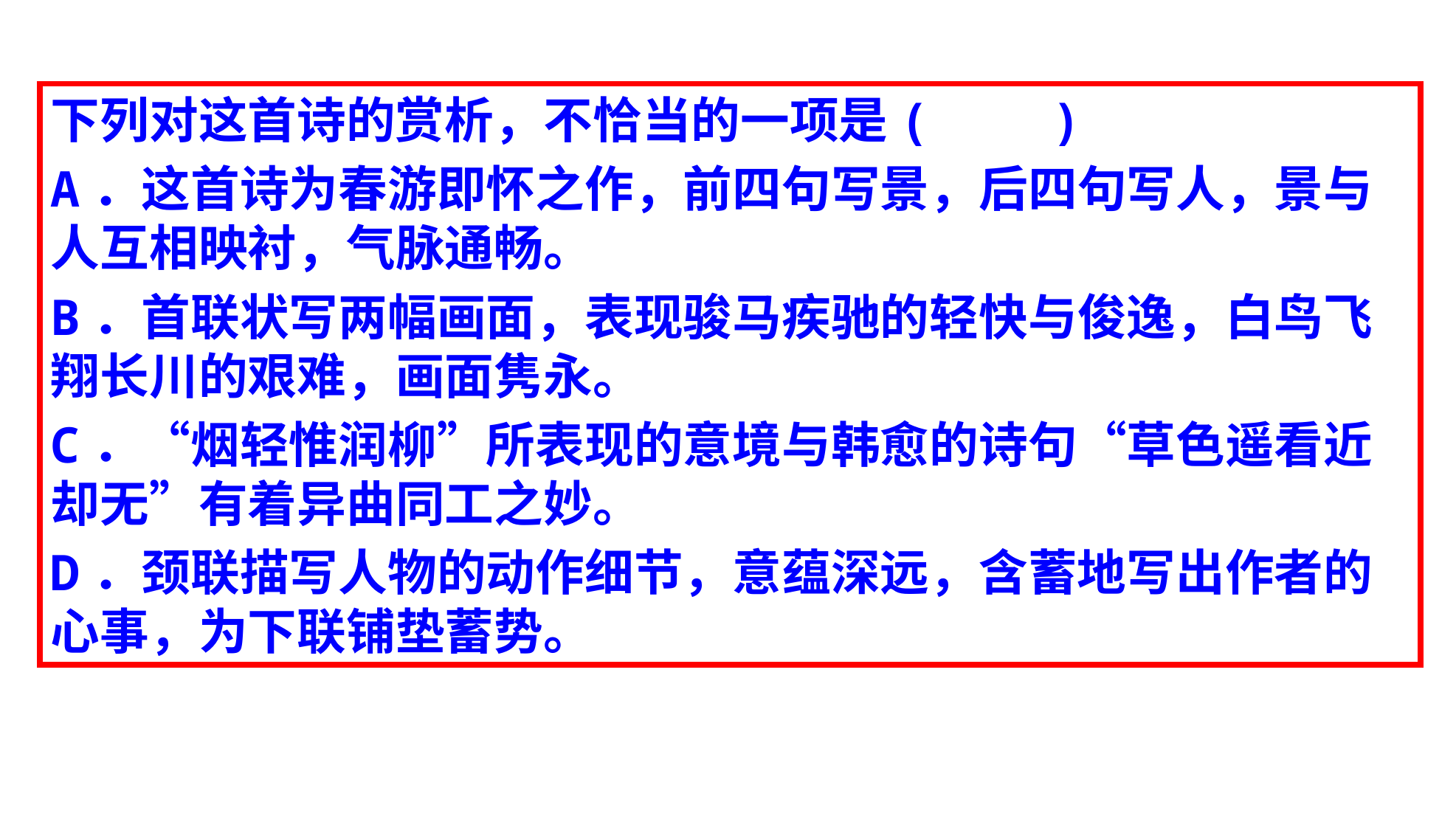

下列对这首诗的赏析，不恰当的一项是(　　)
A．这首诗为春游即怀之作，前四句写景，后四句写人，景与人互相映衬，气脉通畅。
B．首联状写两幅画面，表现骏马疾驰的轻快与俊逸，白鸟飞翔长川的艰难，画面隽永。
C．“烟轻惟润柳”所表现的意境与韩愈的诗句“草色遥看近却无”有着异曲同工之妙。
D．颈联描写人物的动作细节，意蕴深远，含蓄地写出作者的心事，为下联铺垫蓄势。